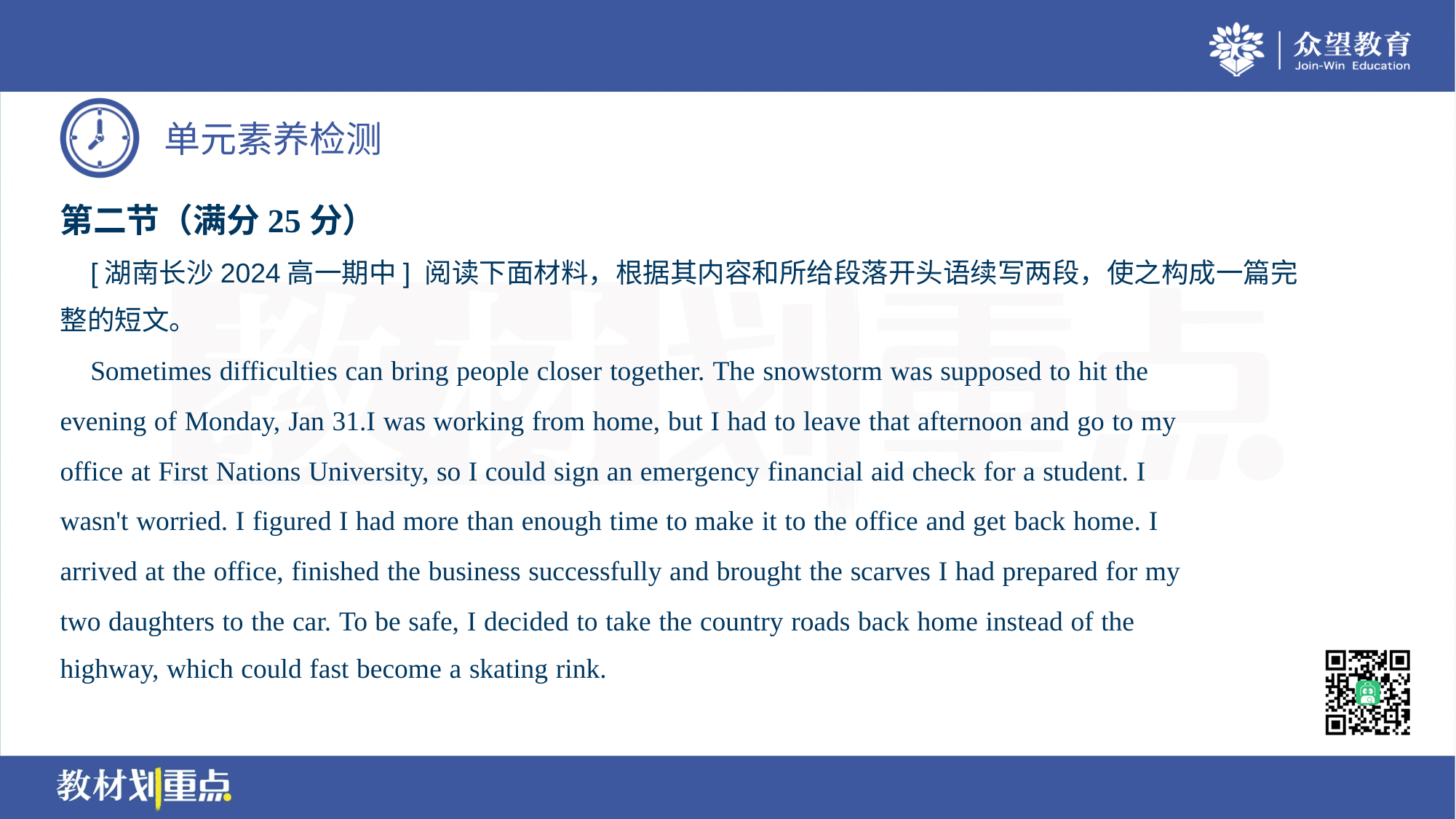

第二节（满分25分）
    [湖南长沙2024高一期中] 阅读下面材料，根据其内容和所给段落开头语续写两段，使之构成一篇完
整的短文。
    Sometimes difficulties can bring people closer together. The snowstorm was supposed to hit the
evening of Monday, Jan 31.I was working from home, but I had to leave that afternoon and go to my
office at First Nations University, so I could sign an emergency financial aid check for a student. I
wasn't worried. I figured I had more than enough time to make it to the office and get back home. I
arrived at the office, finished the business successfully and brought the scarves I had prepared for my
two daughters to the car. To be safe, I decided to take the country roads back home instead of the
highway, which could fast become a skating rink.